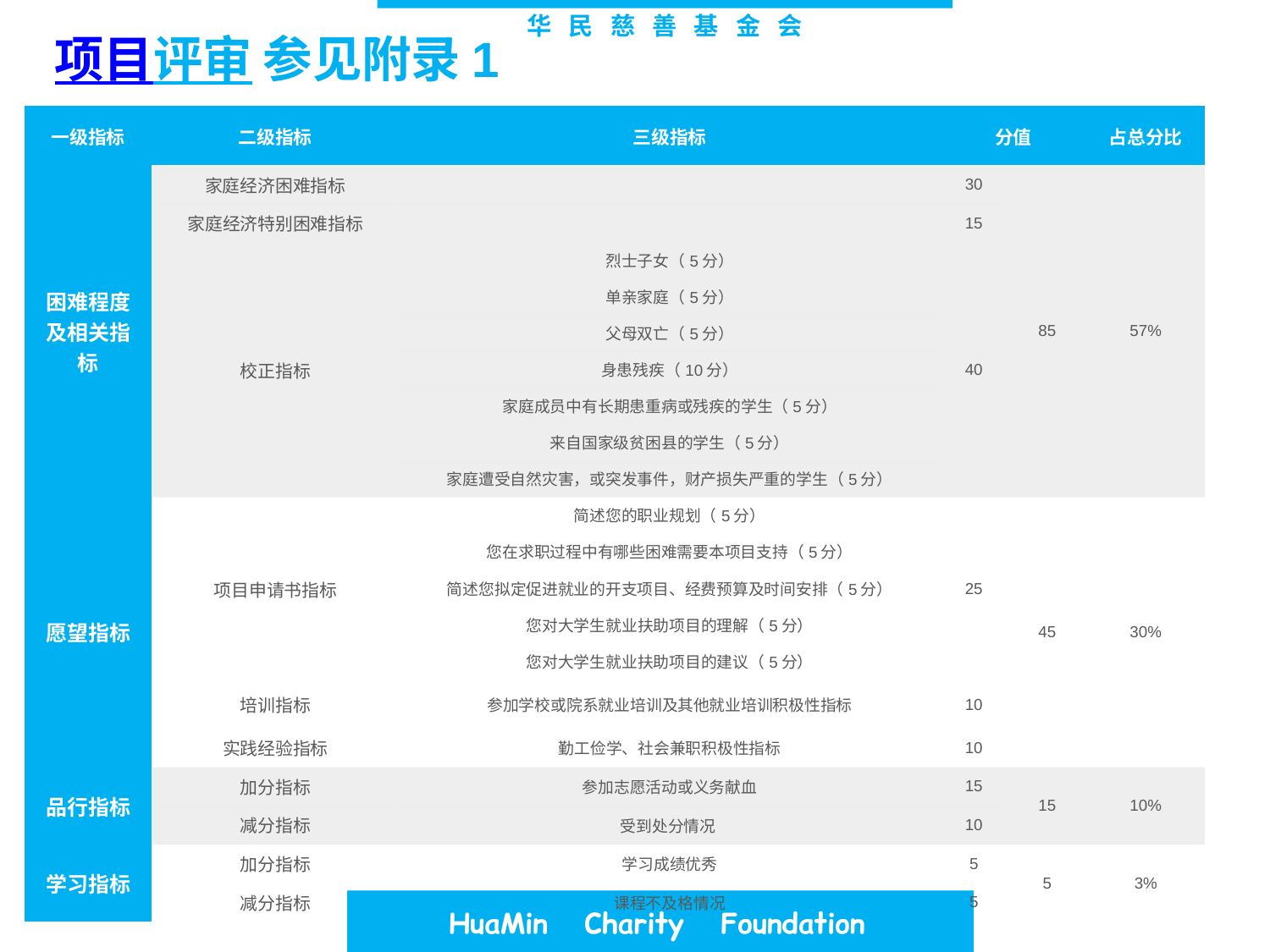

项目评审 参见附录1
# 华   民   慈   善   基   金   会

| 一级指标 | 二级指标 | 三级指标 | 分值 |  | 占总分比 |
| --- | --- | --- | --- | --- | --- |
| 困难程度及相关指标 | 家庭经济困难指标 |  | 30 | 85 | 57% |
|  | 家庭经济特别困难指标 |  | 15 |  |  |
|  | 校正指标 | 烈士子女（5分） | 40 |  |  |
|  |  | 单亲家庭（5分） |  |  |  |
|  |  | 父母双亡（5分） |  |  |  |
|  |  | 身患残疾（10分） |  |  |  |
|  |  | 家庭成员中有长期患重病或残疾的学生（5分） |  |  |  |
|  |  | 来自国家级贫困县的学生（5分） |  |  |  |
|  |  | 家庭遭受自然灾害，或突发事件，财产损失严重的学生（5分） |  |  |  |
| 愿望指标 | 项目申请书指标 | 简述您的职业规划（5分） | 25 | 45 | 30% |
|  |  | 您在求职过程中有哪些困难需要本项目支持（5分） |  |  |  |
|  |  | 简述您拟定促进就业的开支项目、经费预算及时间安排（5分） |  |  |  |
|  |  | 您对大学生就业扶助项目的理解（5分） |  |  |  |
|  |  | 您对大学生就业扶助项目的建议（5分） |  |  |  |
|  | 培训指标 | 参加学校或院系就业培训及其他就业培训积极性指标 | 10 |  |  |
|  | 实践经验指标 | 勤工俭学、社会兼职积极性指标 | 10 |  |  |
| 品行指标 | 加分指标 | 参加志愿活动或义务献血 | 15 | 15 | 10% |
|  | 减分指标 | 受到处分情况 | 10 |  |  |
| 学习指标 | 加分指标 | 学习成绩优秀 | 5 | 5 | 3% |
|  | 减分指标 | 课程不及格情况 | 5 |  |  |

 HuaMin   Charity   Foundation